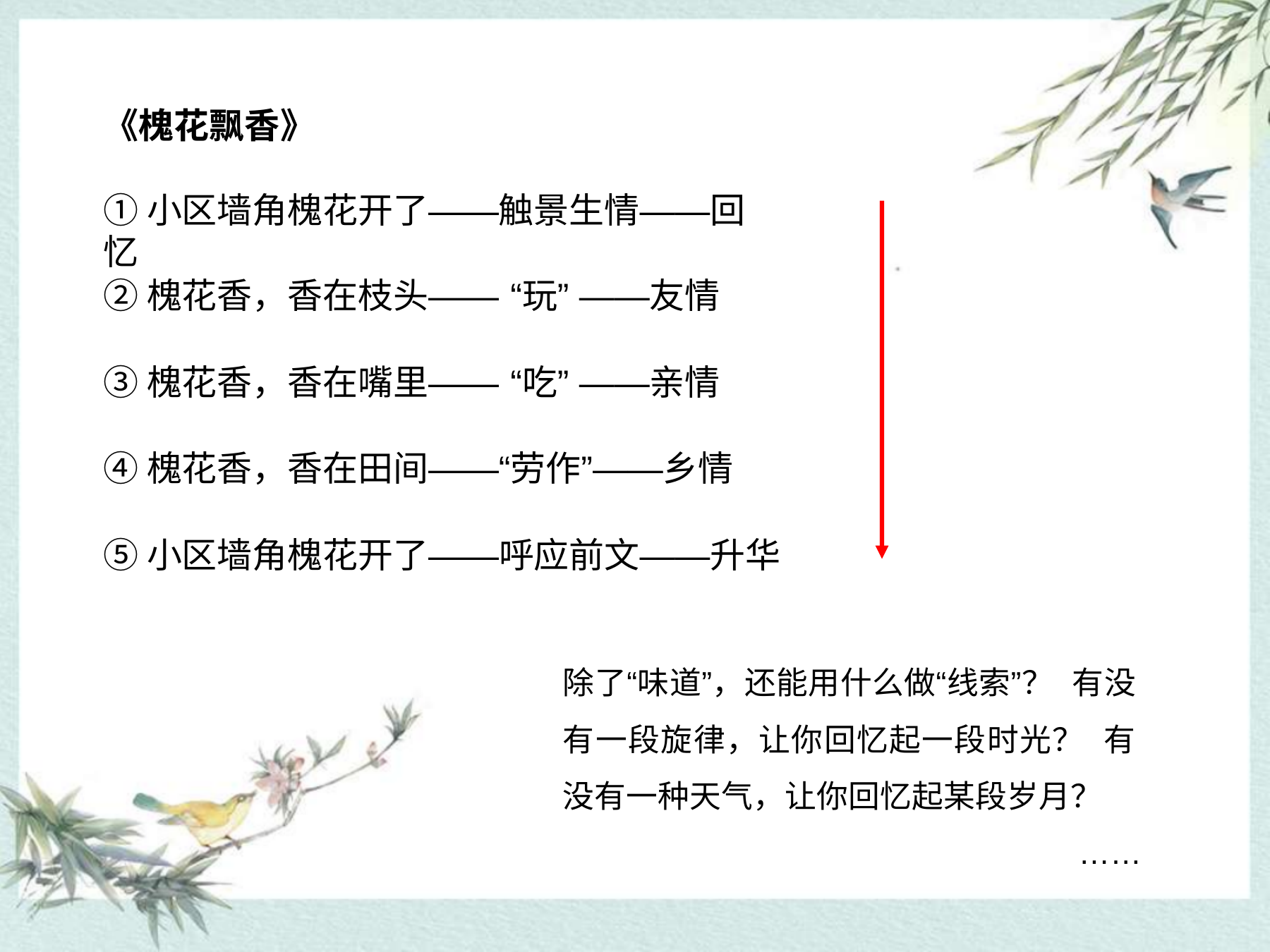

《槐花飘香》
# ①小区墙角槐花开了——触景生情——回忆

②槐花香，香在枝头——	“玩” ——友情

③槐花香，香在嘴里——	“吃” ——亲情

④槐花香，香在田间——“劳作”——乡情

⑤小区墙角槐花开了——呼应前文——升华

除了“味道”，还能用什么做“线索”？  有没有一段旋律，让你回忆起一段时光？  有没有一种天气，让你回忆起某段岁月？
……